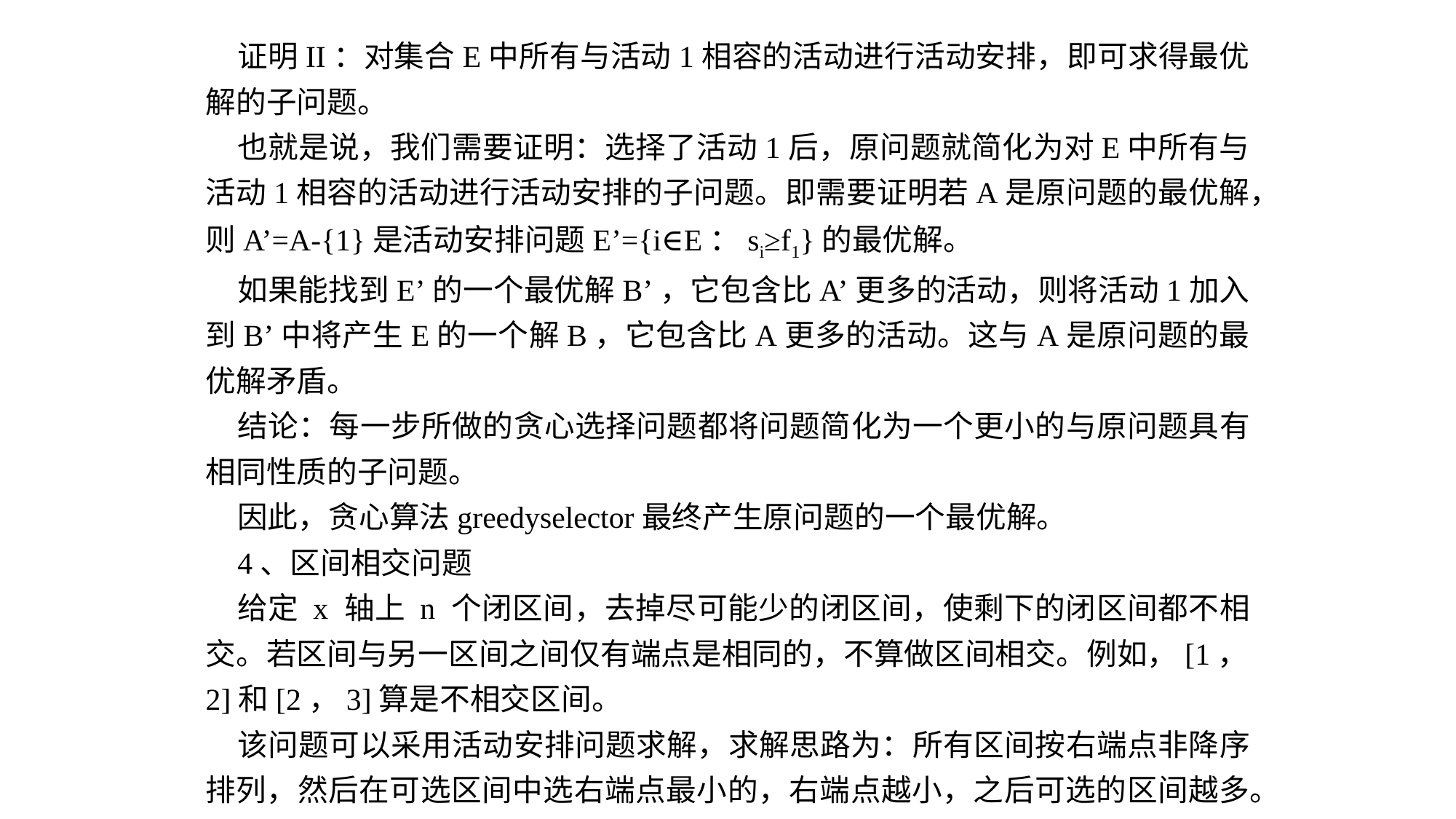

证明II：对集合E中所有与活动1相容的活动进行活动安排，即可求得最优解的子问题。
也就是说，我们需要证明：选择了活动1后，原问题就简化为对E中所有与活动1相容的活动进行活动安排的子问题。即需要证明若A是原问题的最优解，则A’=A-{1}是活动安排问题E’={i∈E：si≥f1}的最优解。
如果能找到E’的一个最优解B’，它包含比A’更多的活动，则将活动1加入到B’中将产生E的一个解B，它包含比A更多的活动。这与A是原问题的最优解矛盾。
结论：每一步所做的贪心选择问题都将问题简化为一个更小的与原问题具有相同性质的子问题。
因此，贪心算法greedyselector最终产生原问题的一个最优解。
4、区间相交问题
给定 x 轴上 n 个闭区间，去掉尽可能少的闭区间，使剩下的闭区间都不相交。若区间与另一区间之间仅有端点是相同的，不算做区间相交。例如，[1，2]和[2，3]算是不相交区间。
该问题可以采用活动安排问题求解，求解思路为：所有区间按右端点非降序排列，然后在可选区间中选右端点最小的，右端点越小，之后可选的区间越多。